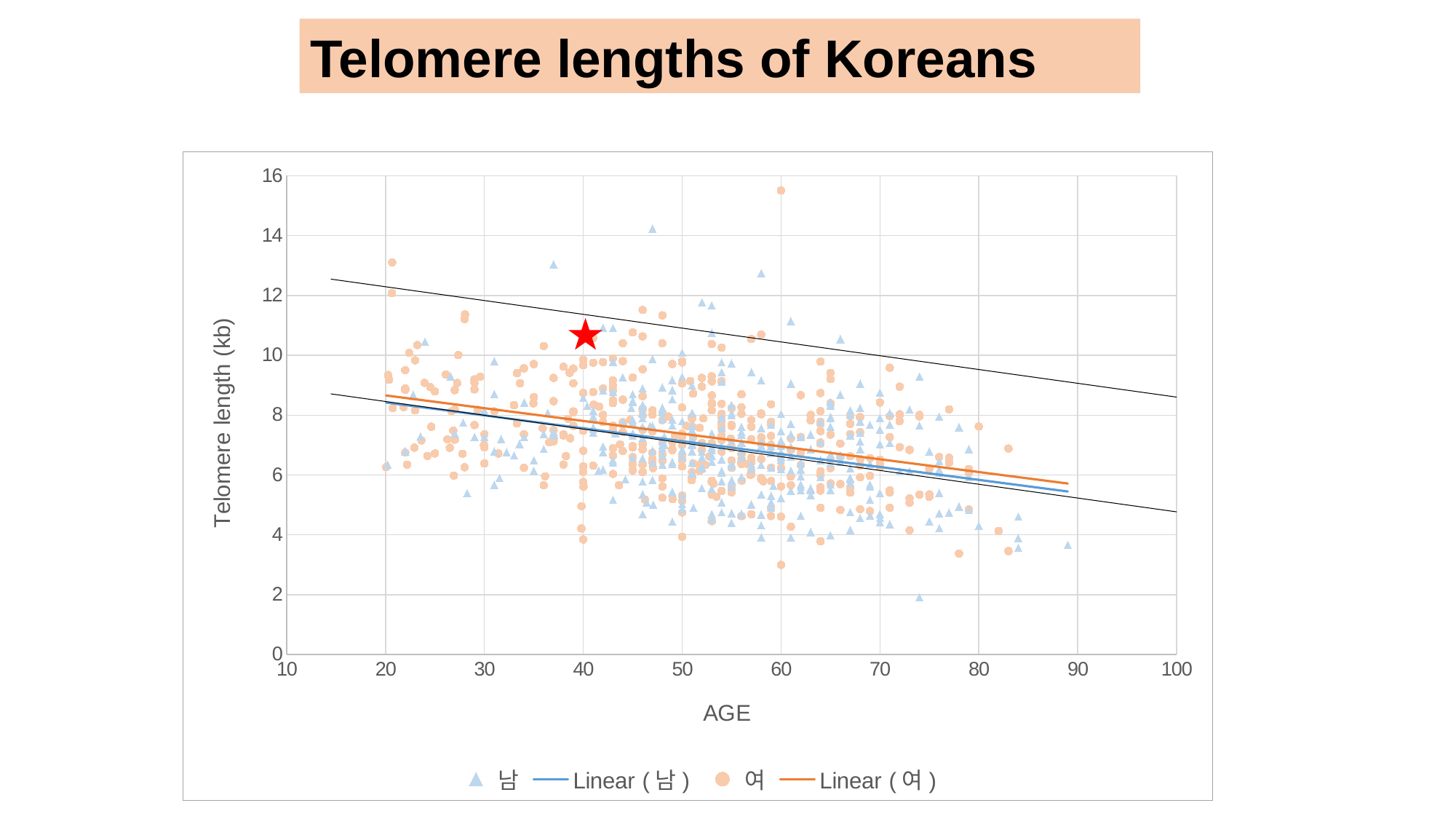

Telomere lengths of Koreans

### Chart

| Category | 남 | 여 |
|---|---|---|